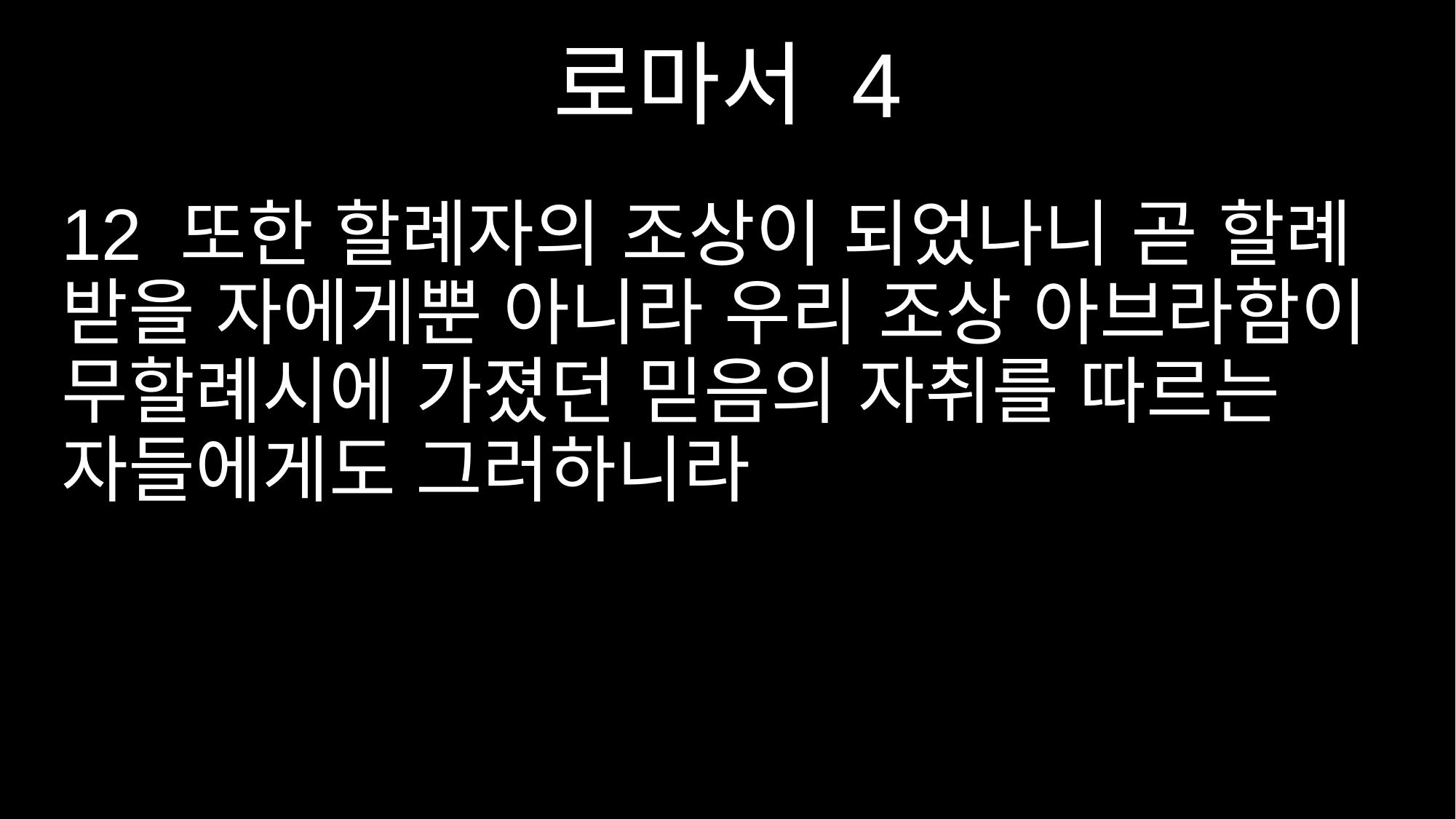

로마서 4
12 또한 할례자의 조상이 되었나니 곧 할례 받을 자에게뿐 아니라 우리 조상 아브라함이 무할례시에 가졌던 믿음의 자취를 따르는 자들에게도 그러하니라